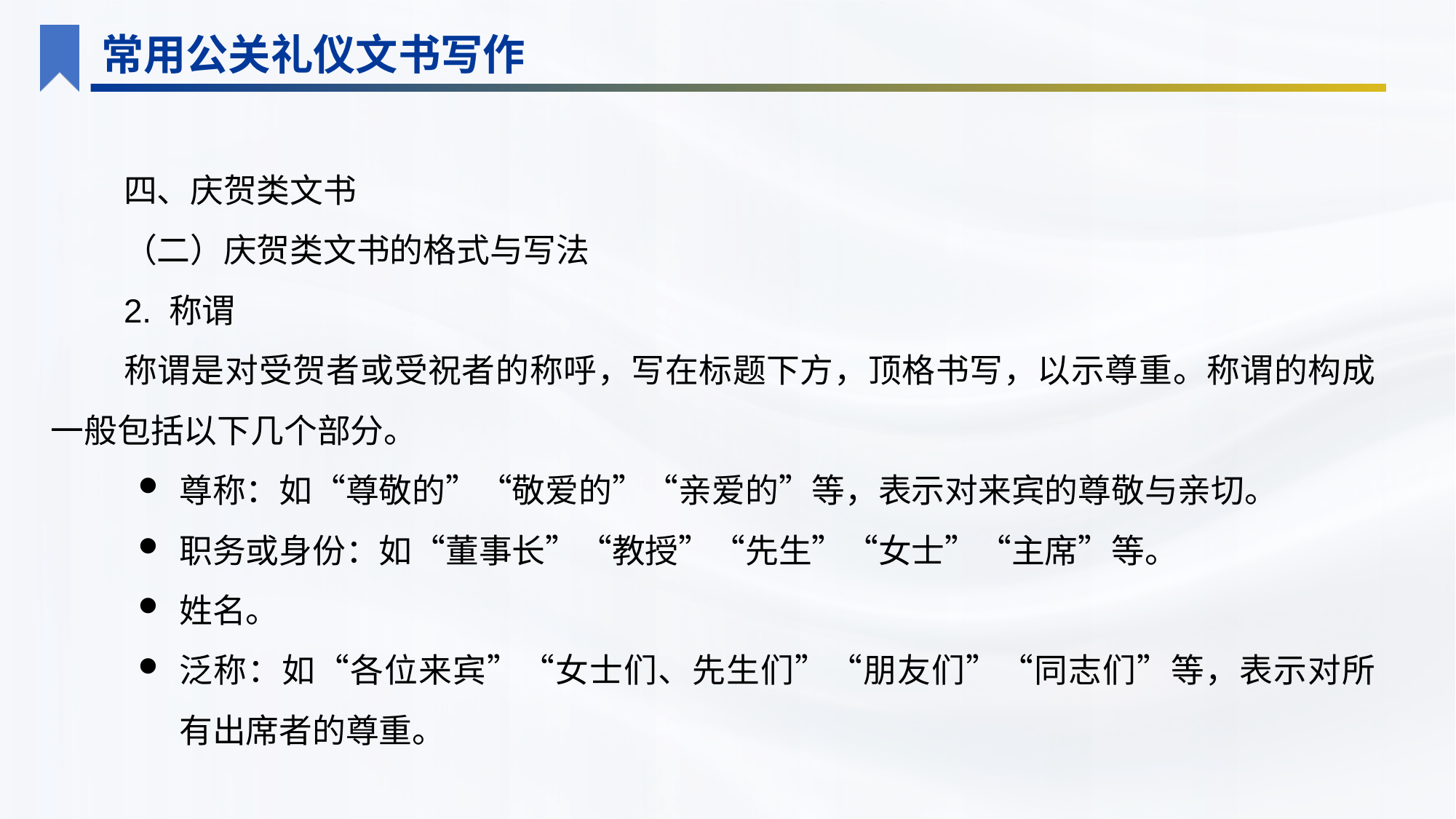

常用公关礼仪文书写作
四、庆贺类文书
（二）庆贺类文书的格式与写法
2. 称谓
称谓是对受贺者或受祝者的称呼，写在标题下方，顶格书写，以示尊重。称谓的构成一般包括以下几个部分。
尊称：如“尊敬的”“敬爱的”“亲爱的”等，表示对来宾的尊敬与亲切。
职务或身份：如“董事长”“教授”“先生”“女士”“主席”等。
姓名。
泛称：如“各位来宾”“女士们、先生们”“朋友们”“同志们”等，表示对所有出席者的尊重。